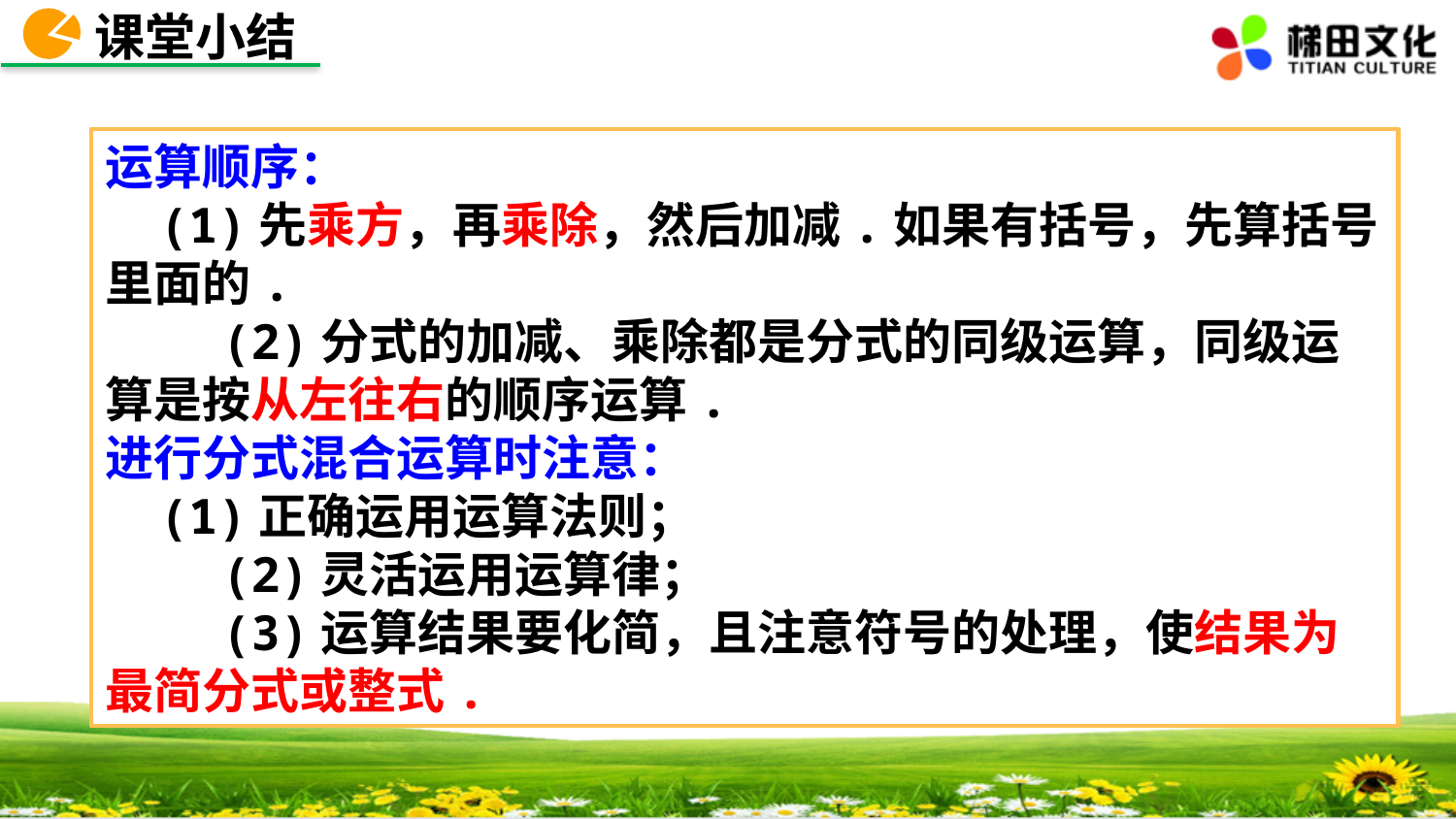

课堂小结

运算顺序：
    (1)先乘方，再乘除，然后加减.如果有括号，先算括号里面的.
    (2)分式的加减、乘除都是分式的同级运算，同级运算是按从左往右的顺序运算.
进行分式混合运算时注意：
    (1)正确运用运算法则；
    (2)灵活运用运算律；
    (3)运算结果要化简，且注意符号的处理，使结果为最简分式或整式.